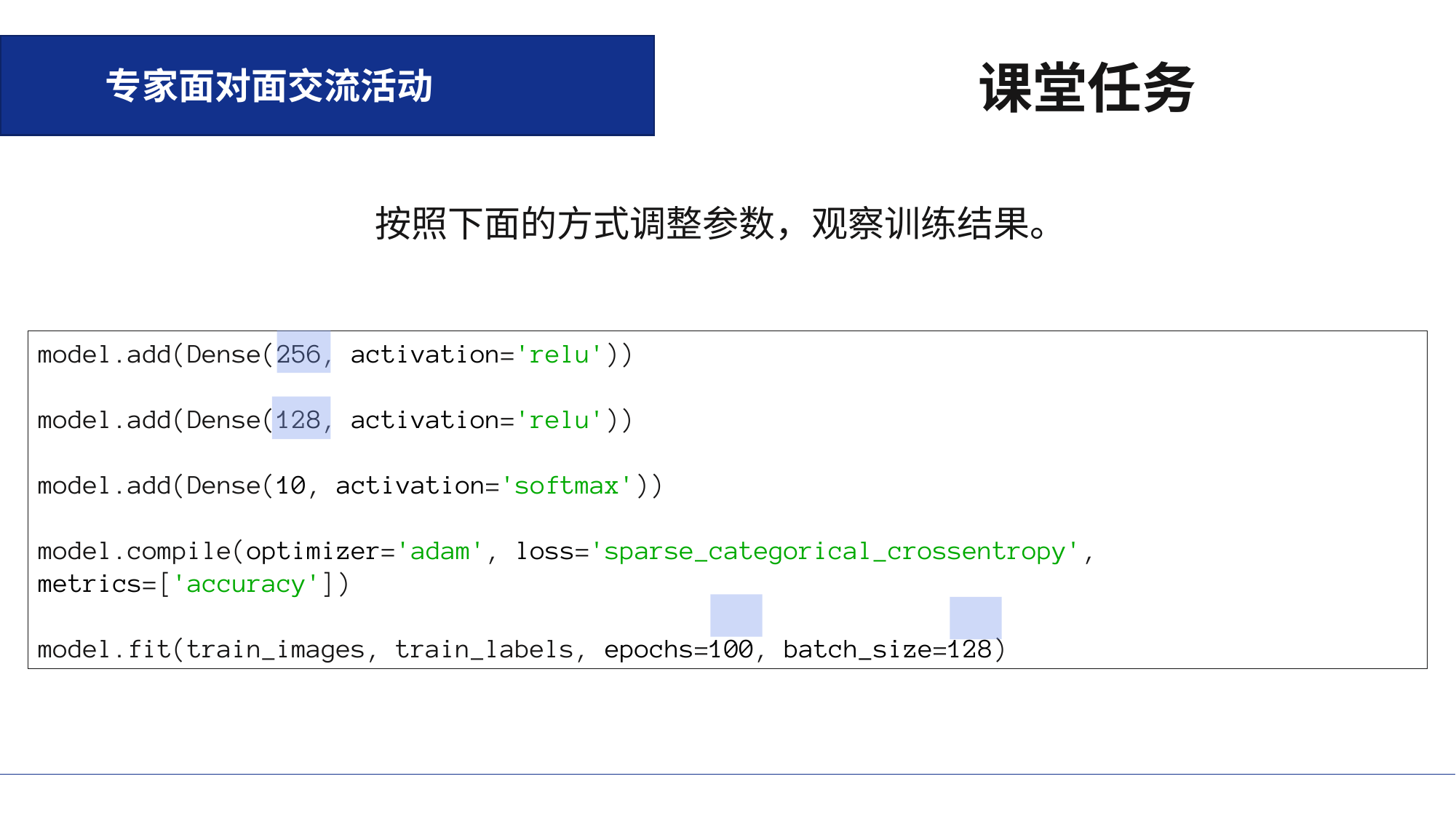

专家面对面交流活动
课堂任务
按照下面的方式调整参数，观察训练结果。

model.add(Dense(256, activation='relu'))
model.add(Dense(128, activation='relu'))
model.add(Dense(10, activation='softmax'))
model.compile(optimizer='adam', loss='sparse_categorical_crossentropy', metrics=['accuracy'])
model.fit(train_images, train_labels, epochs=100, batch_size=128)